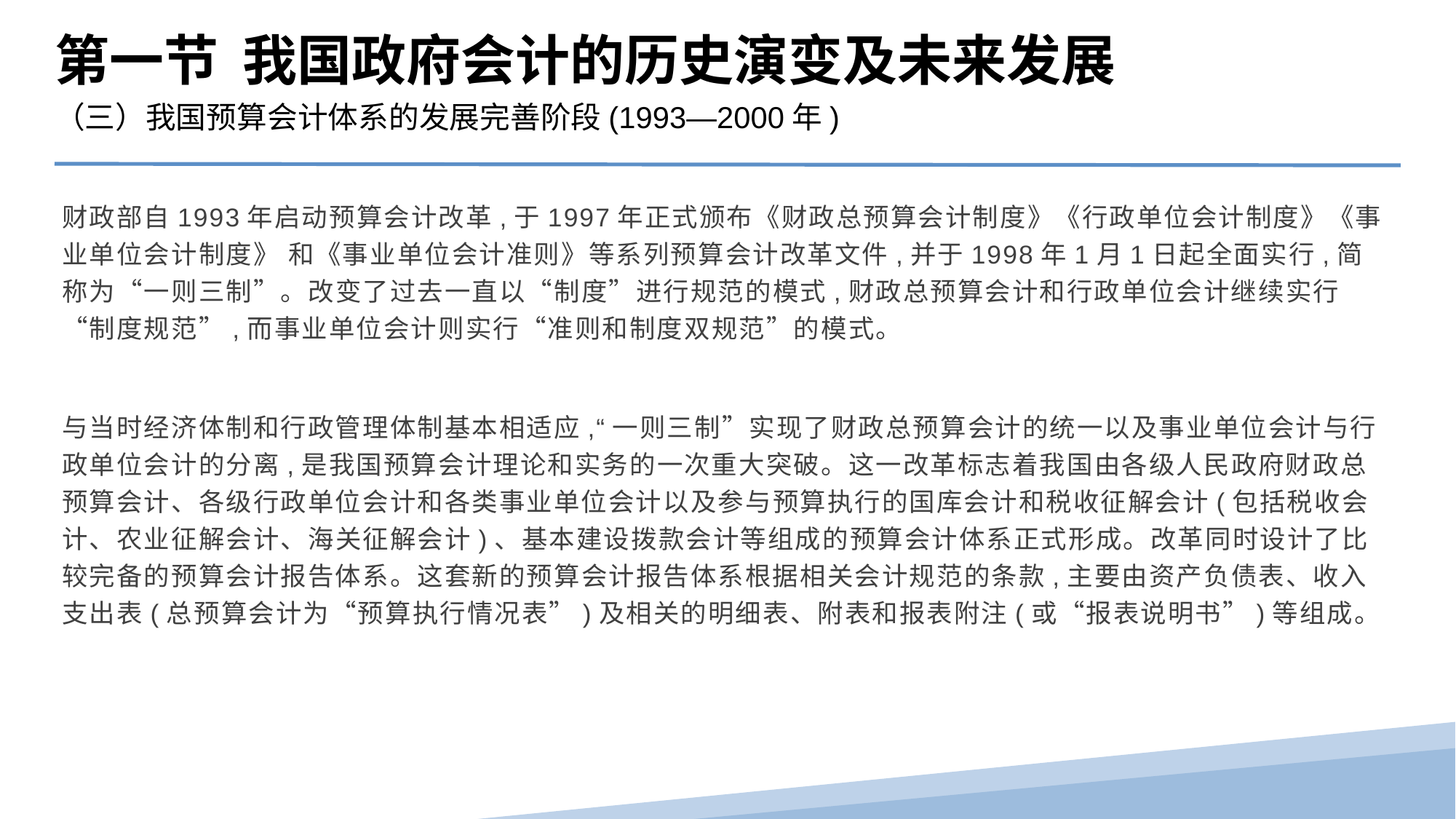

第一节  我国政府会计的历史演变及未来发展
（三）我国预算会计体系的发展完善阶段(1993—2000年)
财政部自1993年启动预算会计改革,于1997年正式颁布《财政总预算会计制度》《行政单位会计制度》《事业单位会计制度》 和《事业单位会计准则》等系列预算会计改革文件,并于1998年1月1日起全面实行,简称为“一则三制”。改变了过去一直以“制度”进行规范的模式,财政总预算会计和行政单位会计继续实行“制度规范”,而事业单位会计则实行“准则和制度双规范”的模式。

与当时经济体制和行政管理体制基本相适应,“一则三制”实现了财政总预算会计的统一以及事业单位会计与行政单位会计的分离,是我国预算会计理论和实务的一次重大突破。这一改革标志着我国由各级人民政府财政总预算会计、各级行政单位会计和各类事业单位会计以及参与预算执行的国库会计和税收征解会计(包括税收会计、农业征解会计、海关征解会计)、基本建设拨款会计等组成的预算会计体系正式形成。改革同时设计了比较完备的预算会计报告体系。这套新的预算会计报告体系根据相关会计规范的条款,主要由资产负债表、收入支出表(总预算会计为“预算执行情况表”)及相关的明细表、附表和报表附注(或“报表说明书”)等组成。